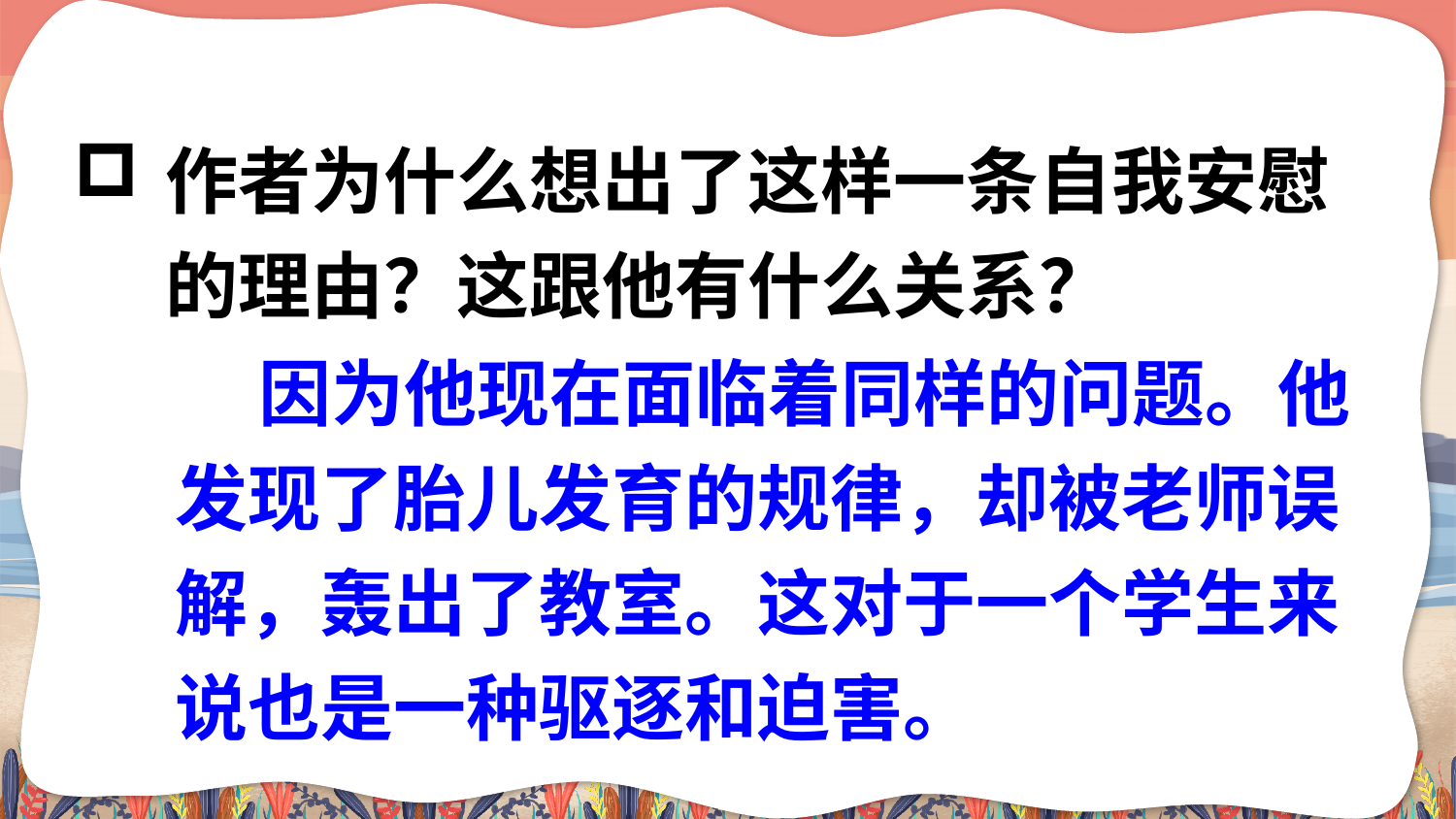

作者为什么想出了这样一条自我安慰的理由？这跟他有什么关系？
    因为他现在面临着同样的问题。他发现了胎儿发育的规律，却被老师误解，轰出了教室。这对于一个学生来说也是一种驱逐和迫害。